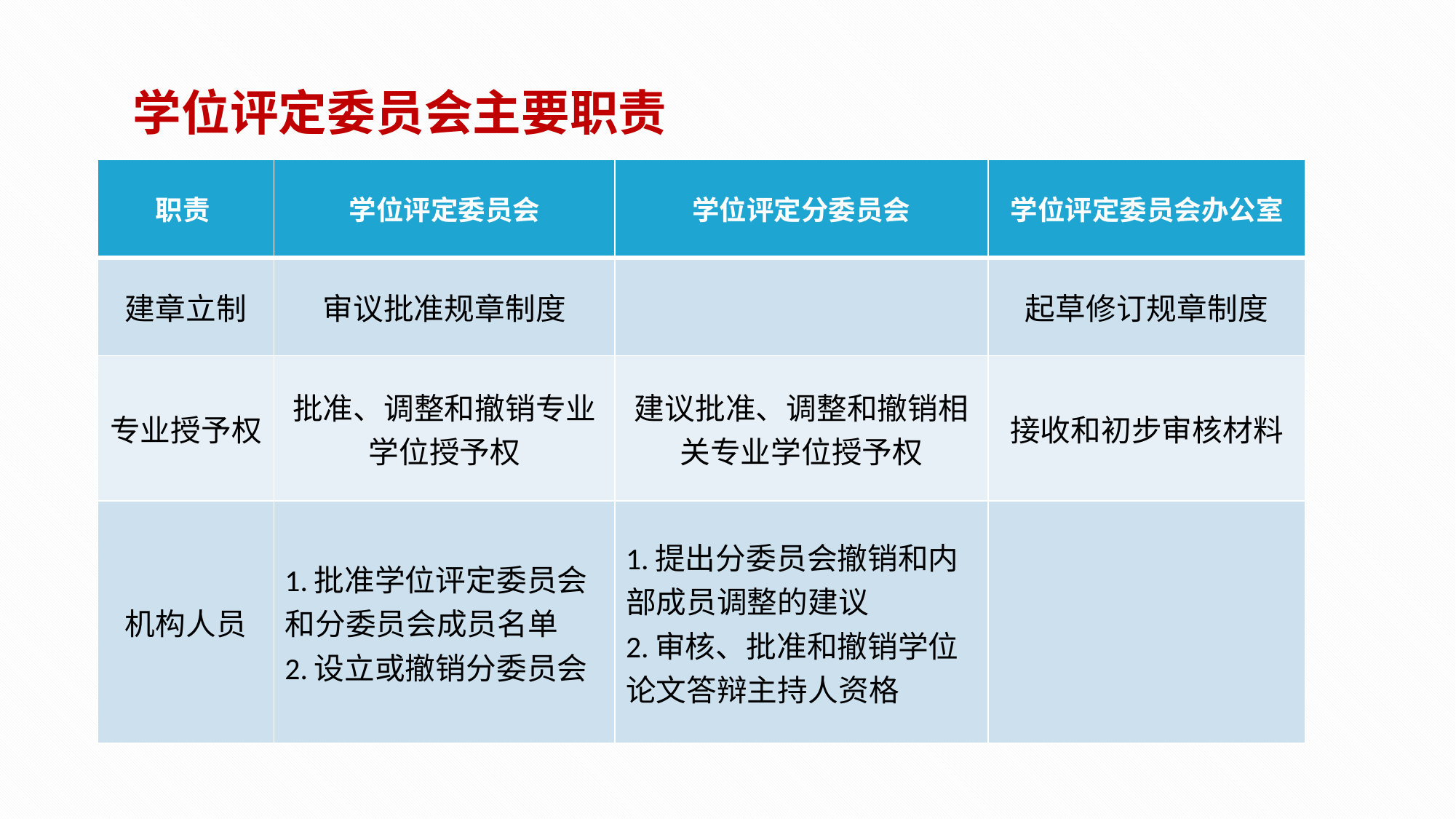

学位评定委员会主要职责
| 职责 | 学位评定委员会 | 学位评定分委员会 | 学位评定委员会办公室 |
| --- | --- | --- | --- |
| 建章立制 | 审议批准规章制度 |  | 起草修订规章制度 |
| 专业授予权 | 批准、调整和撤销专业学位授予权 | 建议批准、调整和撤销相关专业学位授予权 | 接收和初步审核材料 |
| 机构人员 | 1.批准学位评定委员会和分委员会成员名单 2.设立或撤销分委员会 | 1.提出分委员会撤销和内部成员调整的建议 2.审核、批准和撤销学位论文答辩主持人资格 |  |